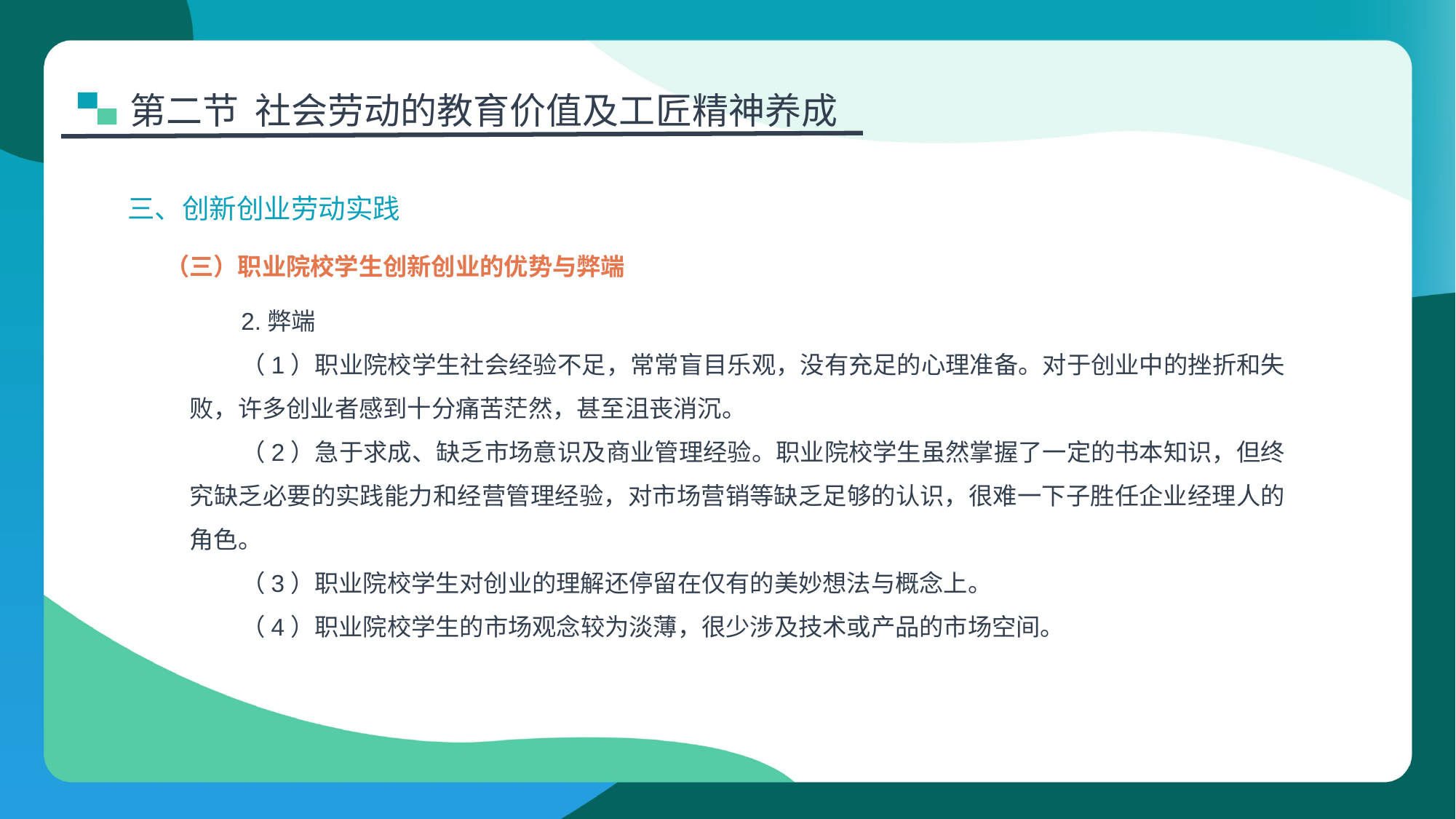

第二节  社会劳动的教育价值及工匠精神养成

三、创新创业劳动实践
（三）职业院校学生创新创业的优势与弊端
2.弊端
（1）职业院校学生社会经验不足，常常盲目乐观，没有充足的心理准备。对于创业中的挫折和失败，许多创业者感到十分痛苦茫然，甚至沮丧消沉。
（2）急于求成、缺乏市场意识及商业管理经验。职业院校学生虽然掌握了一定的书本知识，但终究缺乏必要的实践能力和经营管理经验，对市场营销等缺乏足够的认识，很难一下子胜任企业经理人的角色。
（3）职业院校学生对创业的理解还停留在仅有的美妙想法与概念上。
（4）职业院校学生的市场观念较为淡薄，很少涉及技术或产品的市场空间。